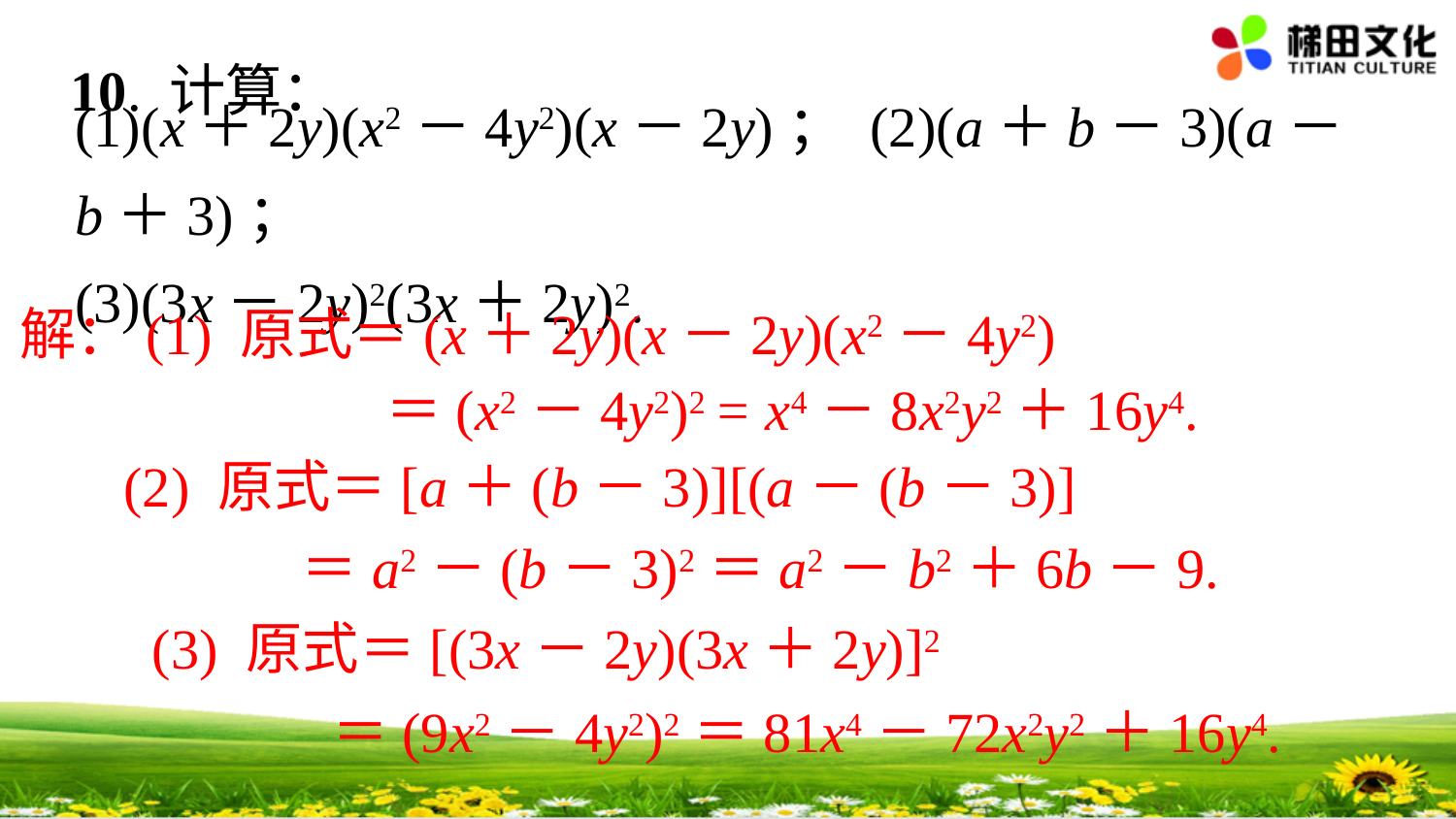

10. 计算：
(1)(x＋2y)(x2－4y2)(x－2y)； (2)(a＋b－3)(a－b＋3)；
(3)(3x－2y)2(3x＋2y)2.
解：(1) 原式＝(x＋2y)(x－2y)(x2－4y2)
＝(x2－4y2)2 = x4－8x2y2＋16y4.
(2) 原式＝[a＋(b－3)][(a－(b－3)]
＝a2－(b－3)2＝a2－b2＋6b－9.
(3) 原式＝[(3x－2y)(3x＋2y)]2
＝(9x2－4y2)2＝81x4－72x2y2＋16y4.